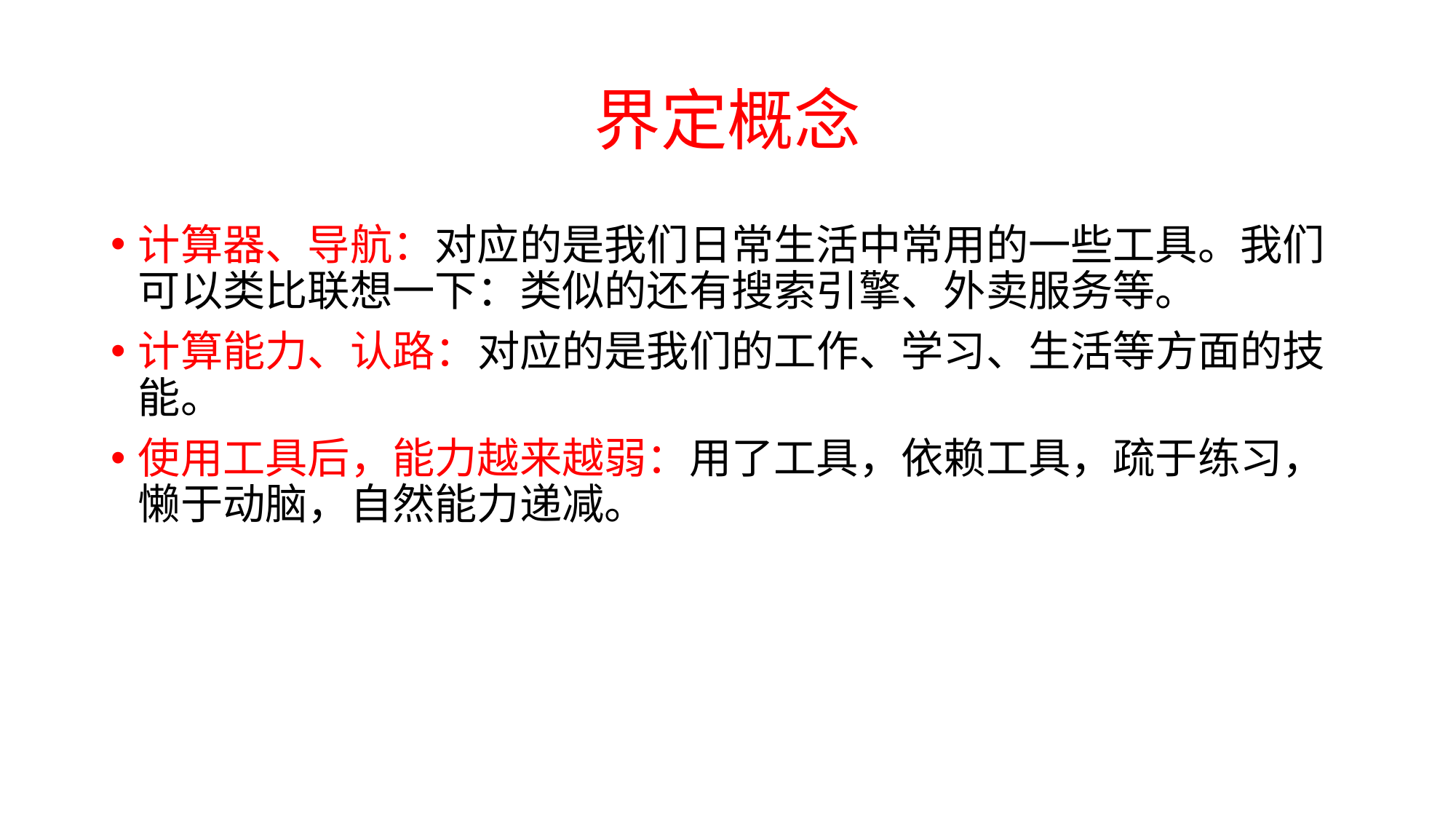

# 界定概念
计算器、导航：对应的是我们日常生活中常用的一些工具。我们可以类比联想一下：类似的还有搜索引擎、外卖服务等。
计算能力、认路：对应的是我们的工作、学习、生活等方面的技能。
使用工具后，能力越来越弱：用了工具，依赖工具，疏于练习，懒于动脑，自然能力递减。